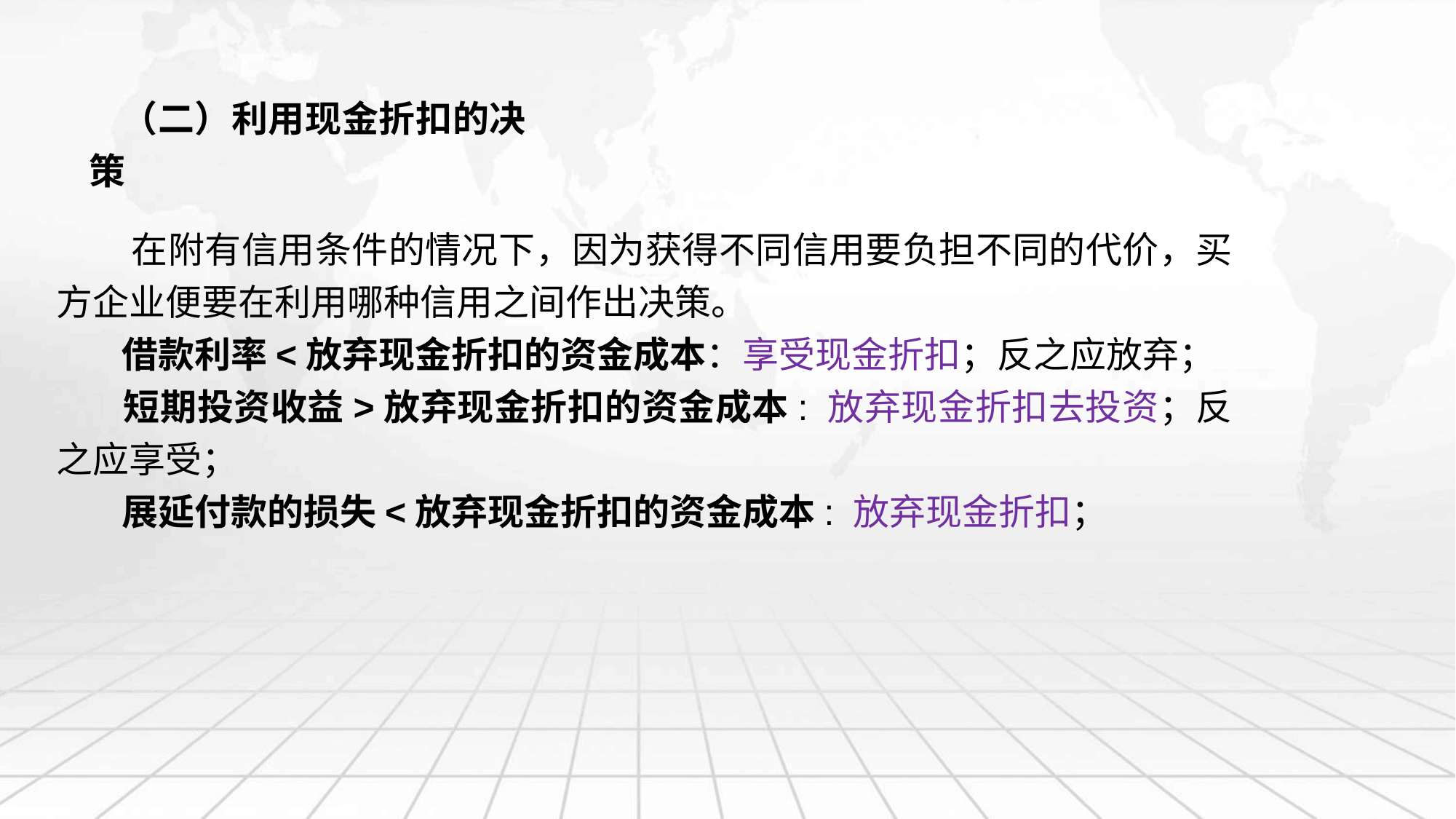

（二）利用现金折扣的决策
    在附有信用条件的情况下，因为获得不同信用要负担不同的代价，买方企业便要在利用哪种信用之间作出决策。
   借款利率<放弃现金折扣的资金成本：享受现金折扣；反之应放弃；
   短期投资收益>放弃现金折扣的资金成本: 放弃现金折扣去投资；反之应享受；
   展延付款的损失<放弃现金折扣的资金成本: 放弃现金折扣；